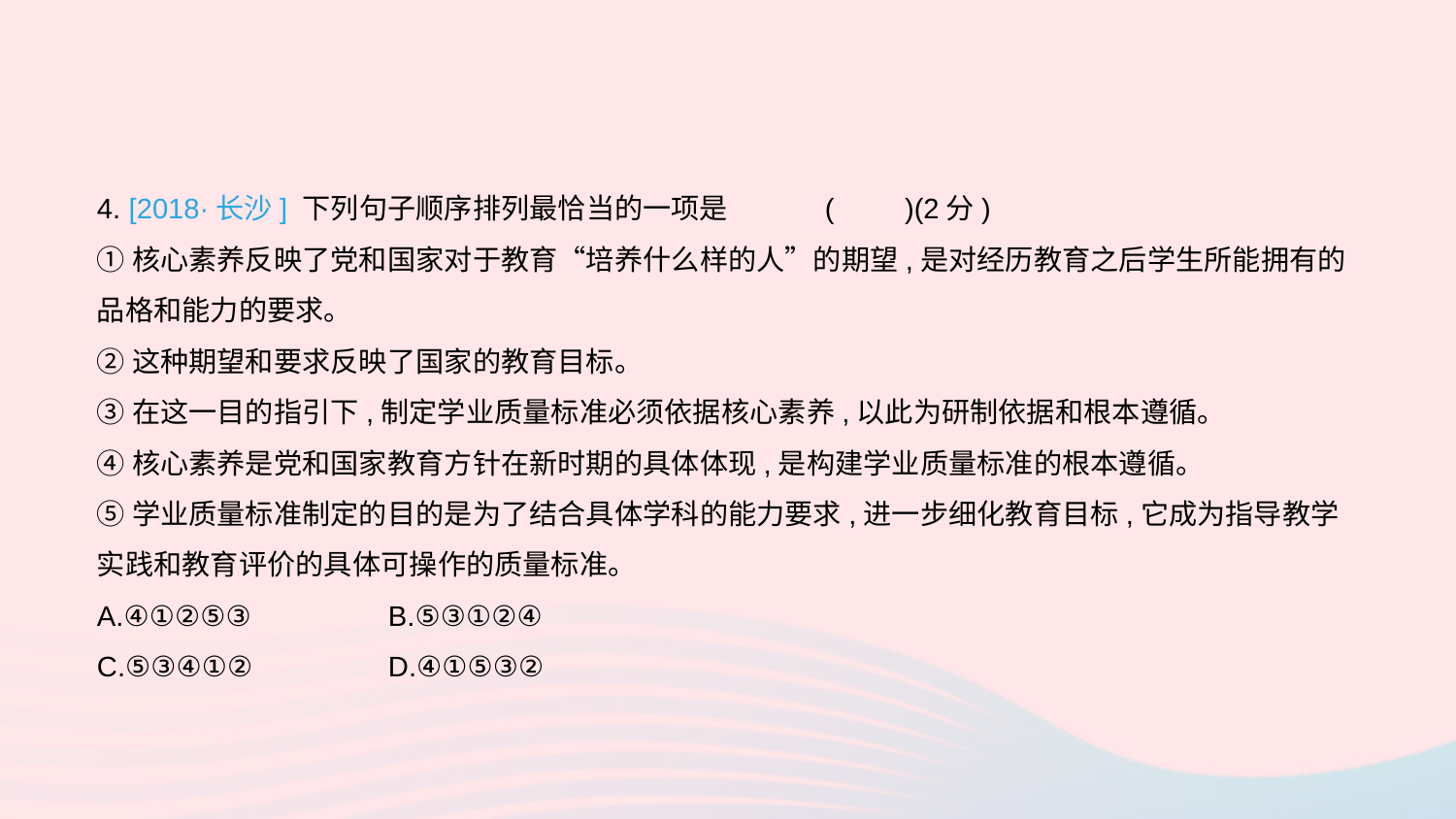

4. [2018·长沙] 下列句子顺序排列最恰当的一项是	(　　)(2分)
①核心素养反映了党和国家对于教育“培养什么样的人”的期望,是对经历教育之后学生所能拥有的品格和能力的要求。
②这种期望和要求反映了国家的教育目标。
③在这一目的指引下,制定学业质量标准必须依据核心素养,以此为研制依据和根本遵循。
④核心素养是党和国家教育方针在新时期的具体体现,是构建学业质量标准的根本遵循。
⑤学业质量标准制定的目的是为了结合具体学科的能力要求,进一步细化教育目标,它成为指导教学实践和教育评价的具体可操作的质量标准。
A.④①②⑤③	B.⑤③①②④
C.⑤③④①②	D.④①⑤③②